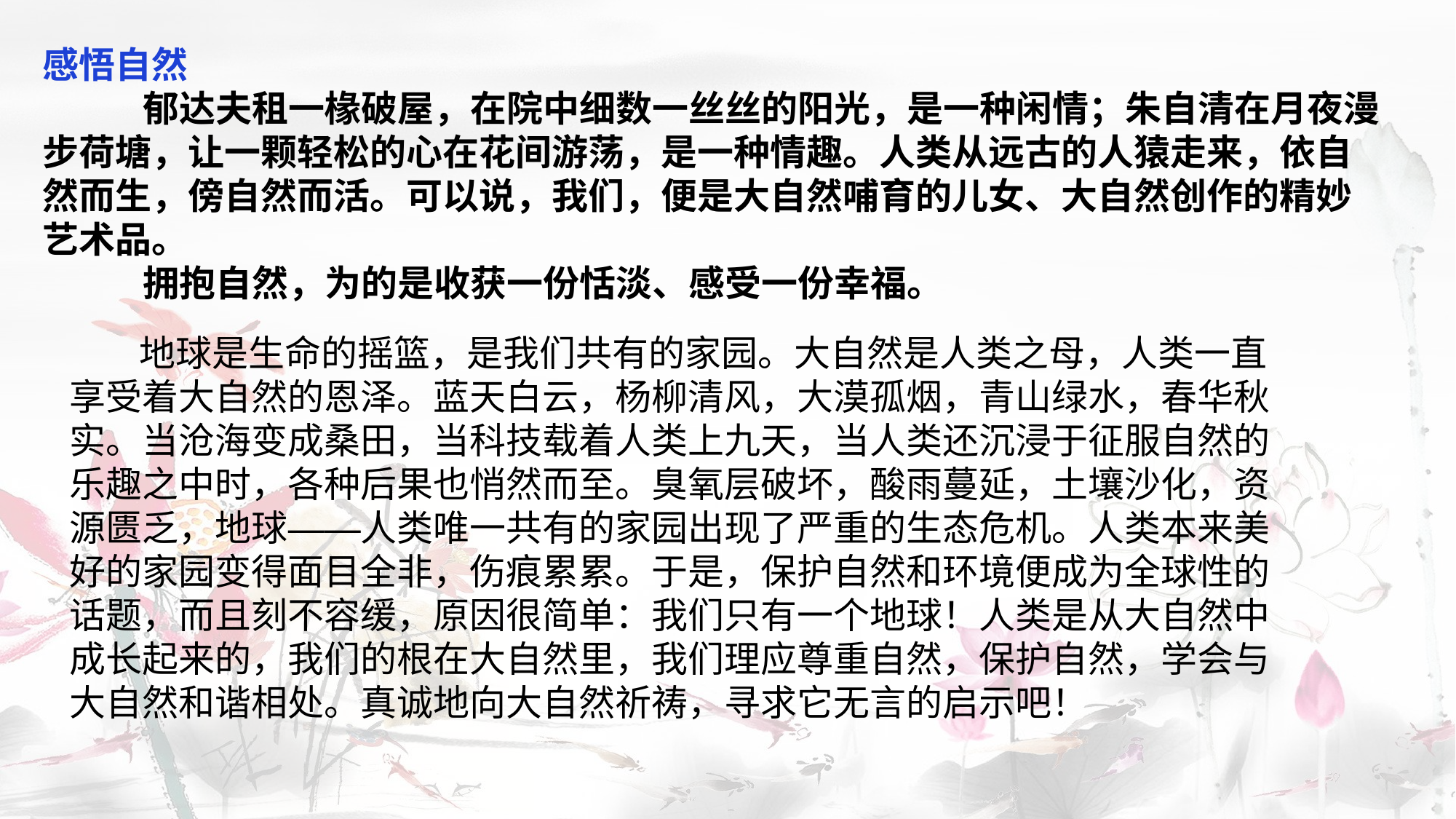

感悟自然
         郁达夫租一椽破屋，在院中细数一丝丝的阳光，是一种闲情；朱自清在月夜漫步荷塘，让一颗轻松的心在花间游荡，是一种情趣。人类从远古的人猿走来，依自然而生，傍自然而活。可以说，我们，便是大自然哺育的儿女、大自然创作的精妙艺术品。
         拥抱自然，为的是收获一份恬淡、感受一份幸福。
      地球是生命的摇篮，是我们共有的家园。大自然是人类之母，人类一直享受着大自然的恩泽。蓝天白云，杨柳清风，大漠孤烟，青山绿水，春华秋实。当沧海变成桑田，当科技载着人类上九天，当人类还沉浸于征服自然的乐趣之中时，各种后果也悄然而至。臭氧层破坏，酸雨蔓延，土壤沙化，资源匮乏，地球——人类唯一共有的家园出现了严重的生态危机。人类本来美好的家园变得面目全非，伤痕累累。于是，保护自然和环境便成为全球性的话题，而且刻不容缓，原因很简单：我们只有一个地球！人类是从大自然中成长起来的，我们的根在大自然里，我们理应尊重自然，保护自然，学会与大自然和谐相处。真诚地向大自然祈祷，寻求它无言的启示吧！